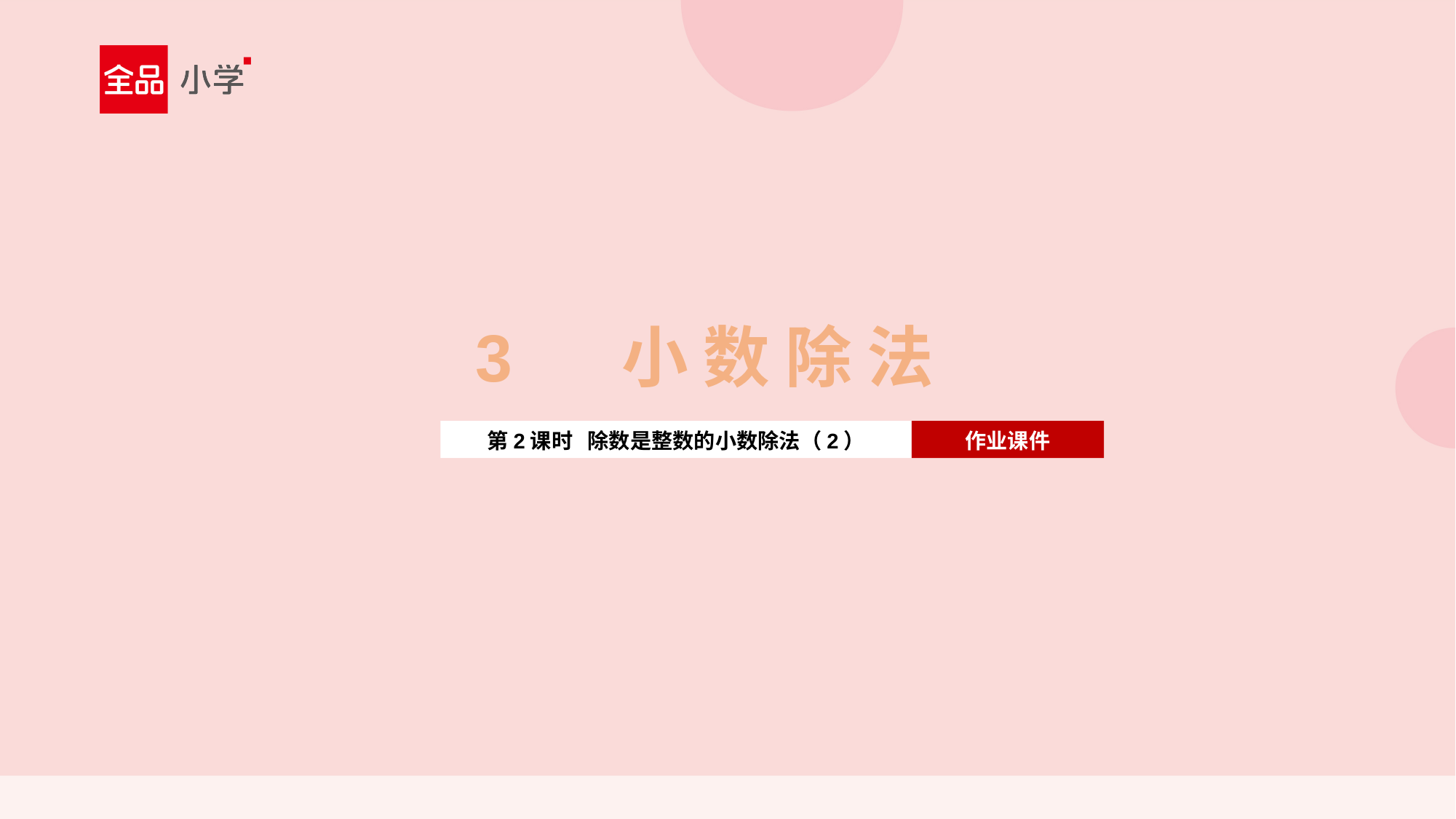

3     小 数 除 法
第2课时   除数是整数的小数除法（2）

作业课件